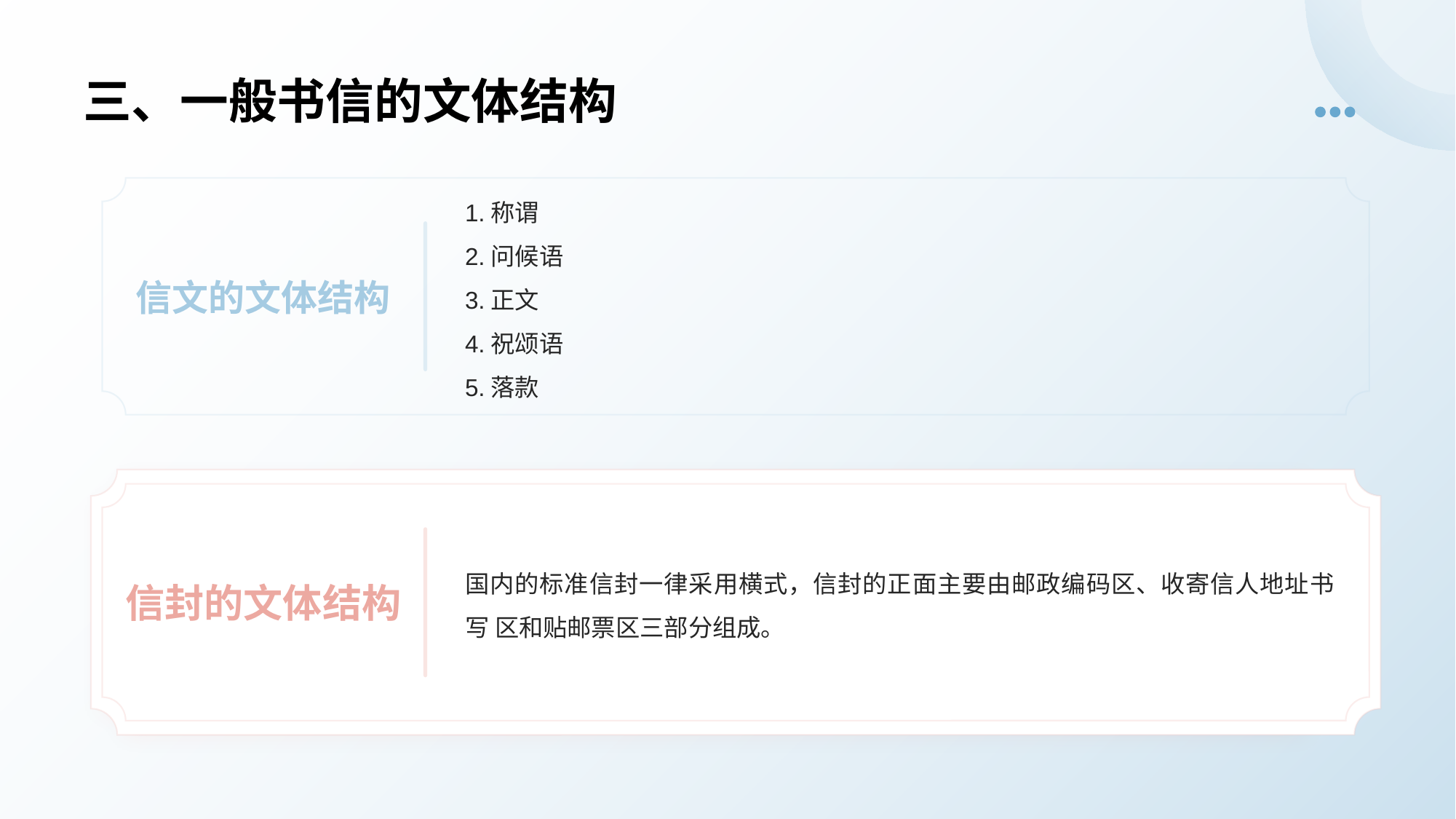

# 三、一般书信的文体结构

1.称谓
2.问候语
3.正文
4.祝颂语
5.落款
信文的文体结构

国内的标准信封一律采用横式，信封的正面主要由邮政编码区、收寄信人地址书写 区和贴邮票区三部分组成。
信封的文体结构